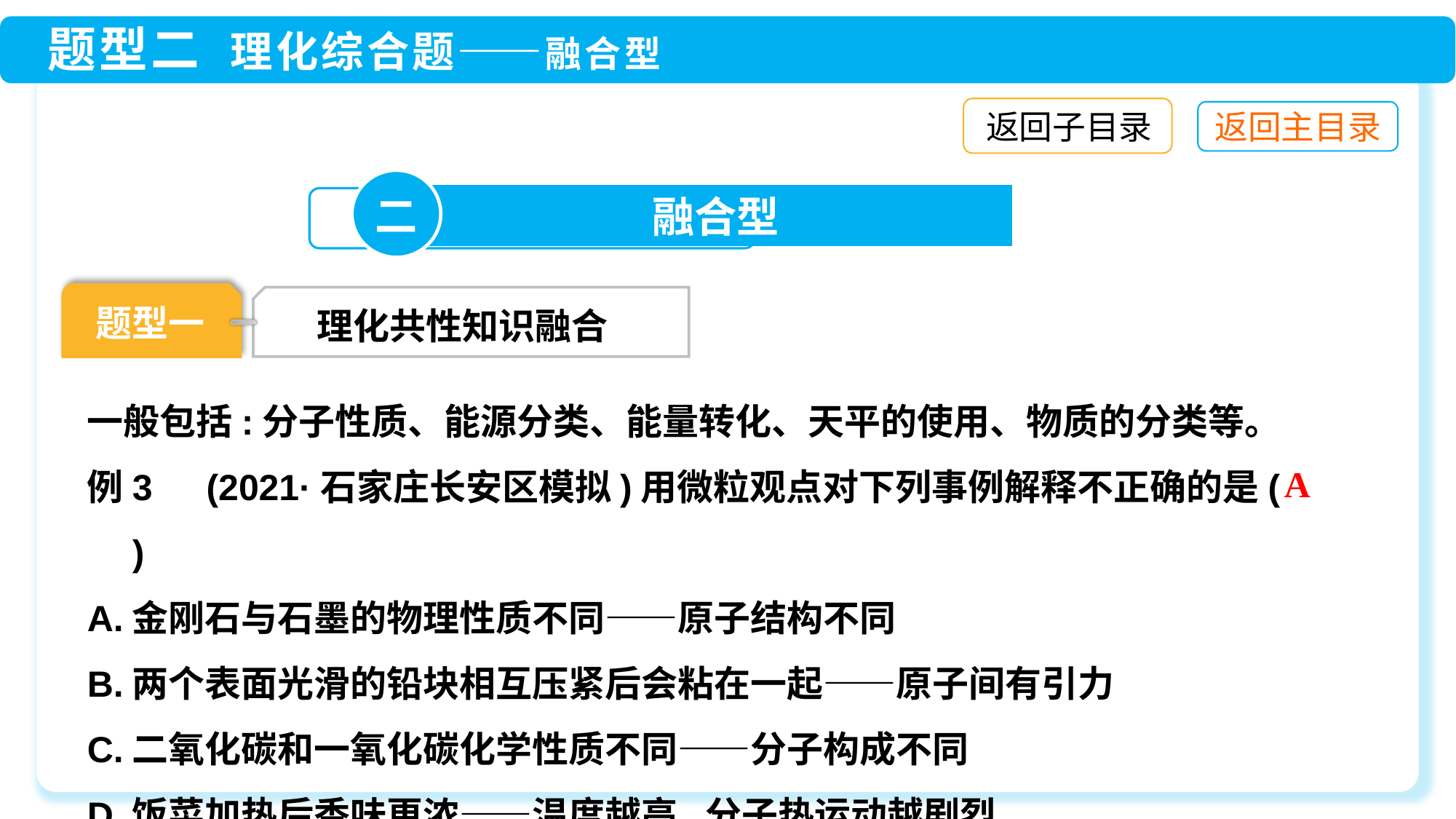

返回子目录
题型一
理化共性知识融合

一般包括:分子性质、能源分类、能量转化、天平的使用、物质的分类等。
例3　(2021·石家庄长安区模拟)用微粒观点对下列事例解释不正确的是(　　)
A.金刚石与石墨的物理性质不同——原子结构不同
B.两个表面光滑的铅块相互压紧后会粘在一起——原子间有引力
C.二氧化碳和一氧化碳化学性质不同——分子构成不同
D.饭菜加热后香味更浓——温度越高,分子热运动越剧烈
A